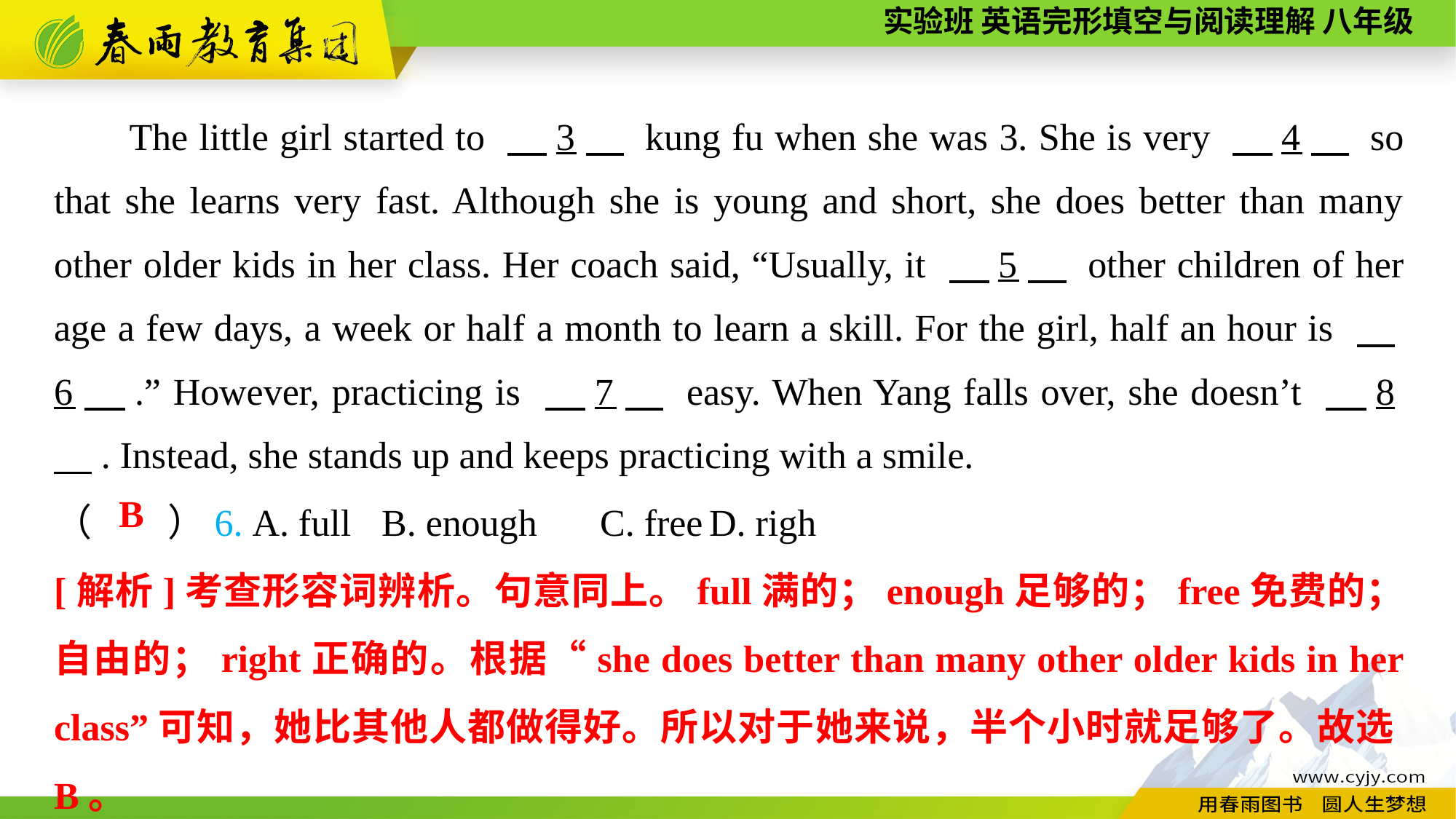

The little girl started to 　3　 kung fu when she was 3. She is very 　4　 so that she learns very fast. Although she is young and short, she does better than many other older kids in her class. Her coach said, “Usually, it 　5　 other children of her age a few days, a week or half a month to learn a skill. For the girl, half an hour is 　6　.” However, practicing is 　7　 easy. When Yang falls over, she doesn’t 　8　. Instead, she stands up and keeps practicing with a smile.
（　　）6. A. full	B. enough	C. free	D. righ
B
[解析]考查形容词辨析。句意同上。full满的；enough足够的；free免费的；自由的；right正确的。根据“she does better than many other older kids in her class”可知，她比其他人都做得好。所以对于她来说，半个小时就足够了。故选B。